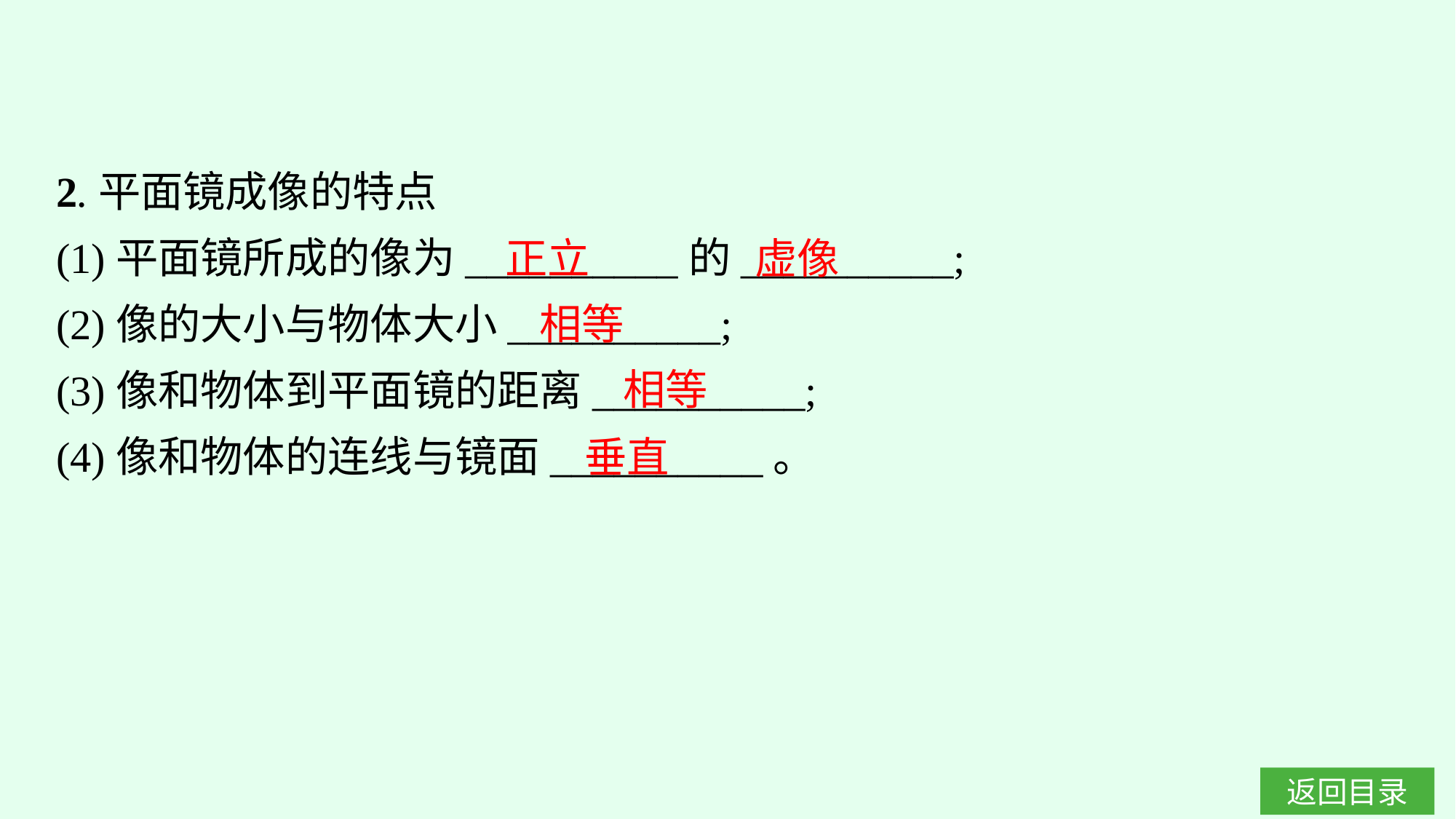

2.平面镜成像的特点
(1)平面镜所成的像为__________的__________;
(2)像的大小与物体大小__________;
(3)像和物体到平面镜的距离__________;
(4)像和物体的连线与镜面__________。
虚像
正立
相等
相等
垂直